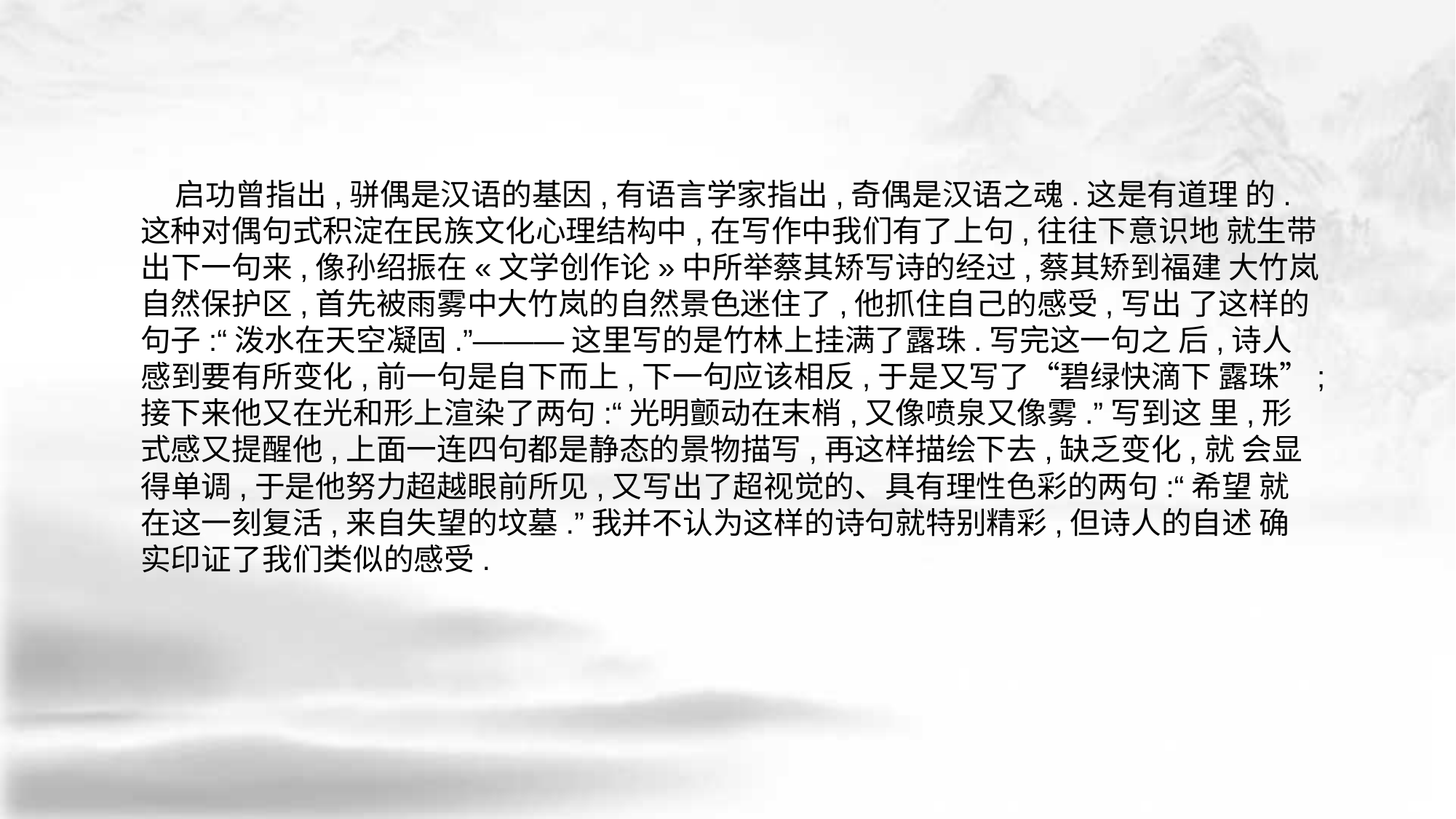

启功曾指出,骈偶是汉语的基因,有语言学家指出,奇偶是汉语之魂.这是有道理 的.这种对偶句式积淀在民族文化心理结构中,在写作中我们有了上句,往往下意识地 就生带出下一句来,像孙绍振在«文学创作论»中所举蔡其矫写诗的经过,蔡其矫到福建 大竹岚自然保护区,首先被雨雾中大竹岚的自然景色迷住了,他抓住自己的感受,写出 了这样的句子:“泼水在天空凝固.”———这里写的是竹林上挂满了露珠.写完这一句之 后,诗人感到要有所变化,前一句是自下而上,下一句应该相反,于是又写了“碧绿快滴下 露珠”;接下来他又在光和形上渲染了两句:“光明颤动在末梢,又像喷泉又像雾.”写到这 里,形式感又提醒他,上面一连四句都是静态的景物描写,再这样描绘下去,缺乏变化,就 会显得单调,于是他努力超越眼前所见,又写出了超视觉的、具有理性色彩的两句:“希望 就在这一刻复活,来自失望的坟墓.”我并不认为这样的诗句就特别精彩,但诗人的自述 确实印证了我们类似的感受.